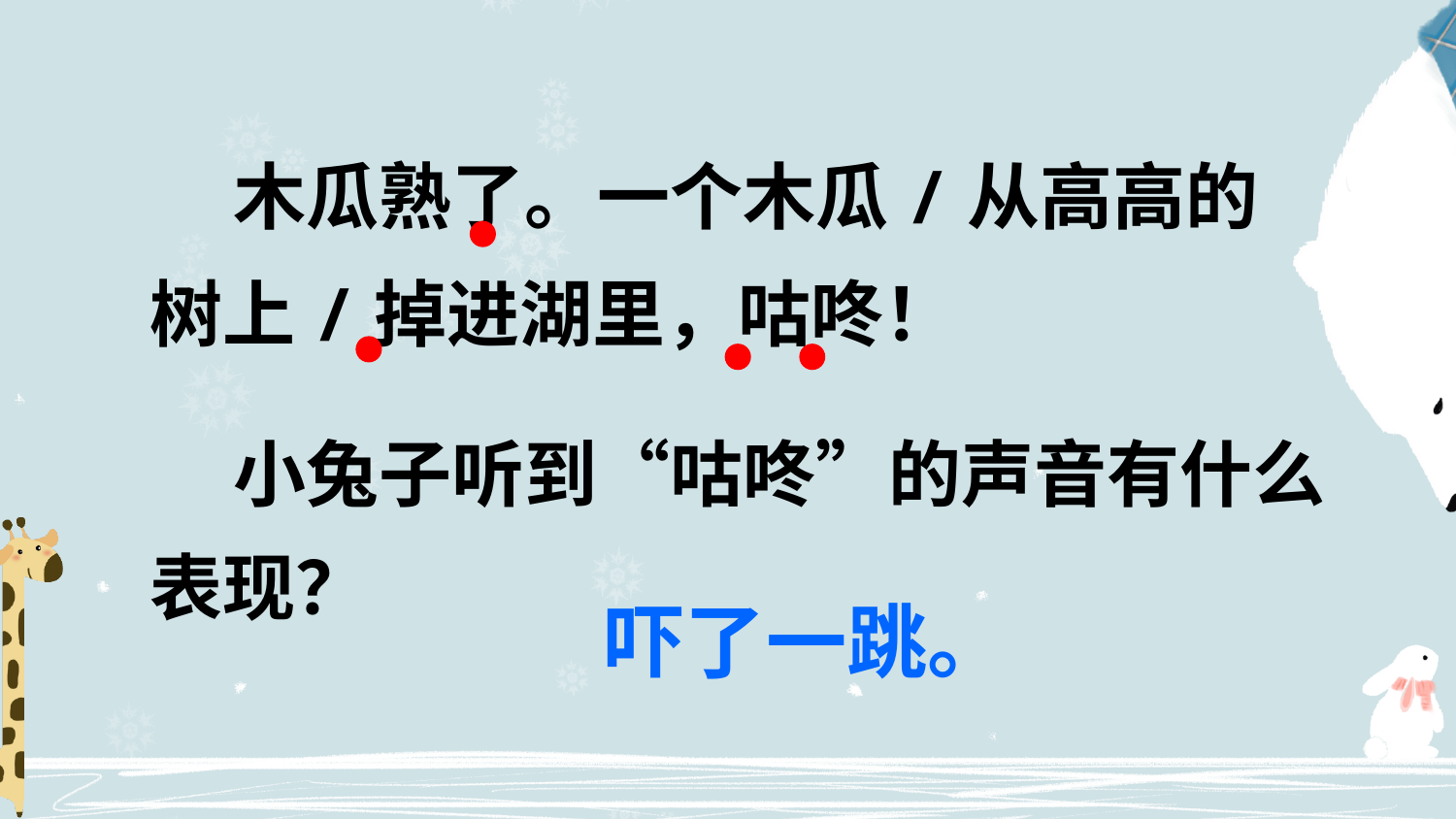

木瓜熟了。一个木瓜/从高高的树上/掉进湖里，咕咚！

    小兔子听到“咕咚”的声音有什么表现？
吓了一跳。